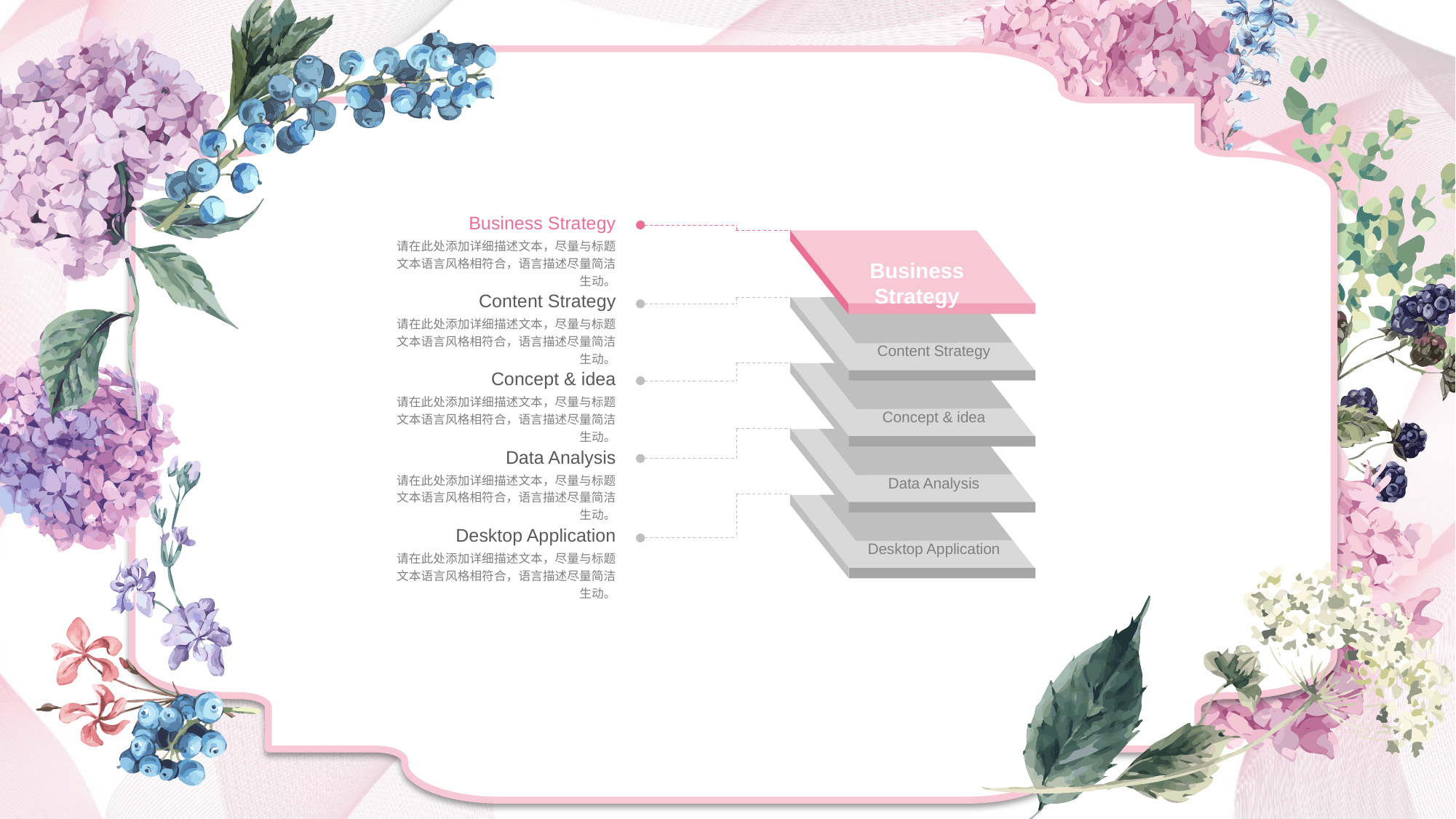

Business Strategy
请在此处添加详细描述文本，尽量与标题文本语言风格相符合，语言描述尽量简洁生动。

Business Strategy
Content Strategy
请在此处添加详细描述文本，尽量与标题文本语言风格相符合，语言描述尽量简洁生动。

Content Strategy
Concept & idea
请在此处添加详细描述文本，尽量与标题文本语言风格相符合，语言描述尽量简洁生动。

Concept & idea

Data Analysis
Data Analysis
请在此处添加详细描述文本，尽量与标题文本语言风格相符合，语言描述尽量简洁生动。

Desktop Application
Desktop Application
请在此处添加详细描述文本，尽量与标题文本语言风格相符合，语言描述尽量简洁生动。